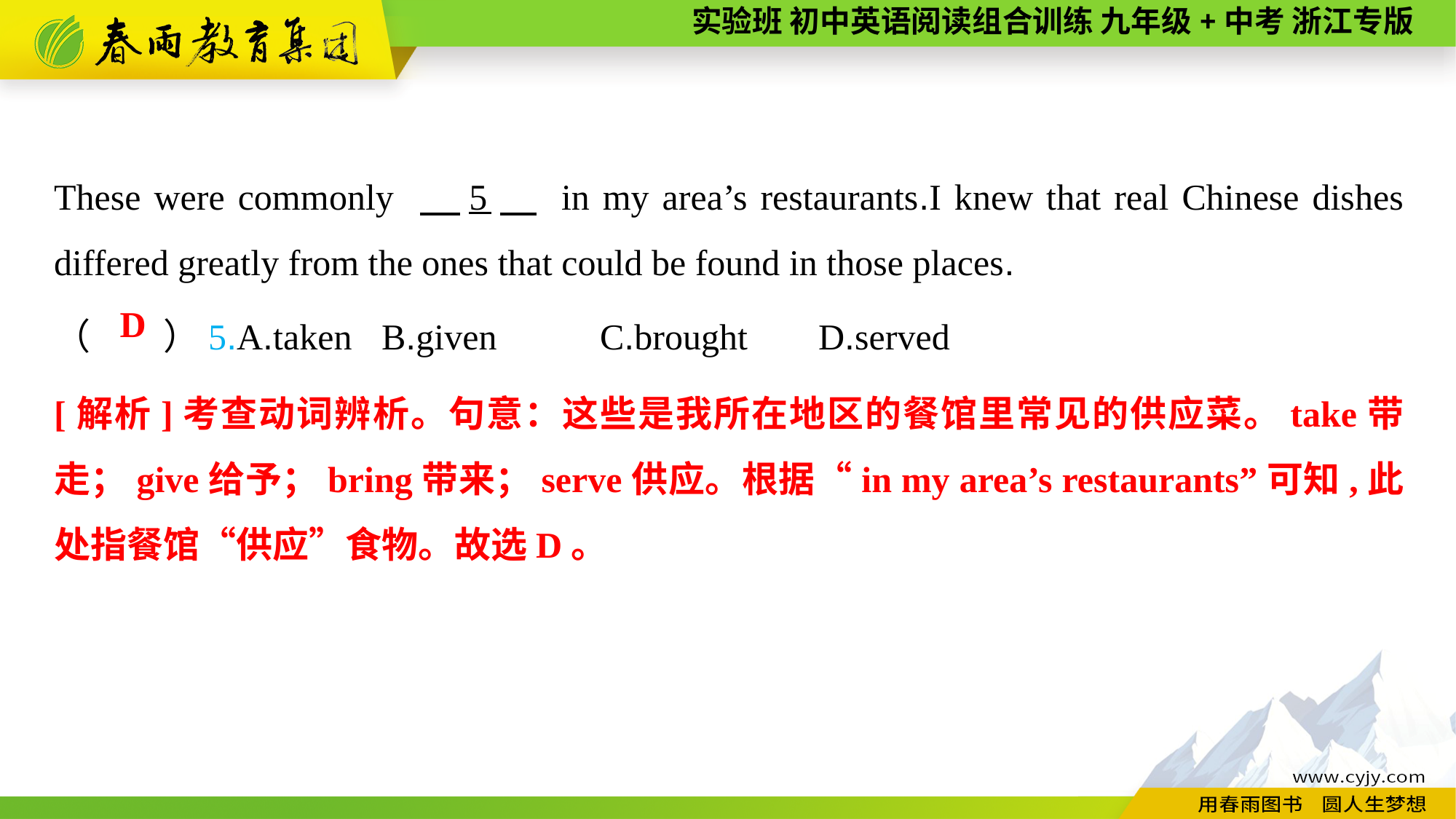

These were commonly 　5　 in my area’s restaurants.I knew that real Chinese dishes differed greatly from the ones that could be found in those places.
（　　）5.A.taken	B.given	C.brought	D.served
D
[解析]考查动词辨析。句意：这些是我所在地区的餐馆里常见的供应菜。take带走；give给予；bring带来；serve供应。根据“in my area’s restaurants”可知,此处指餐馆“供应”食物。故选D。